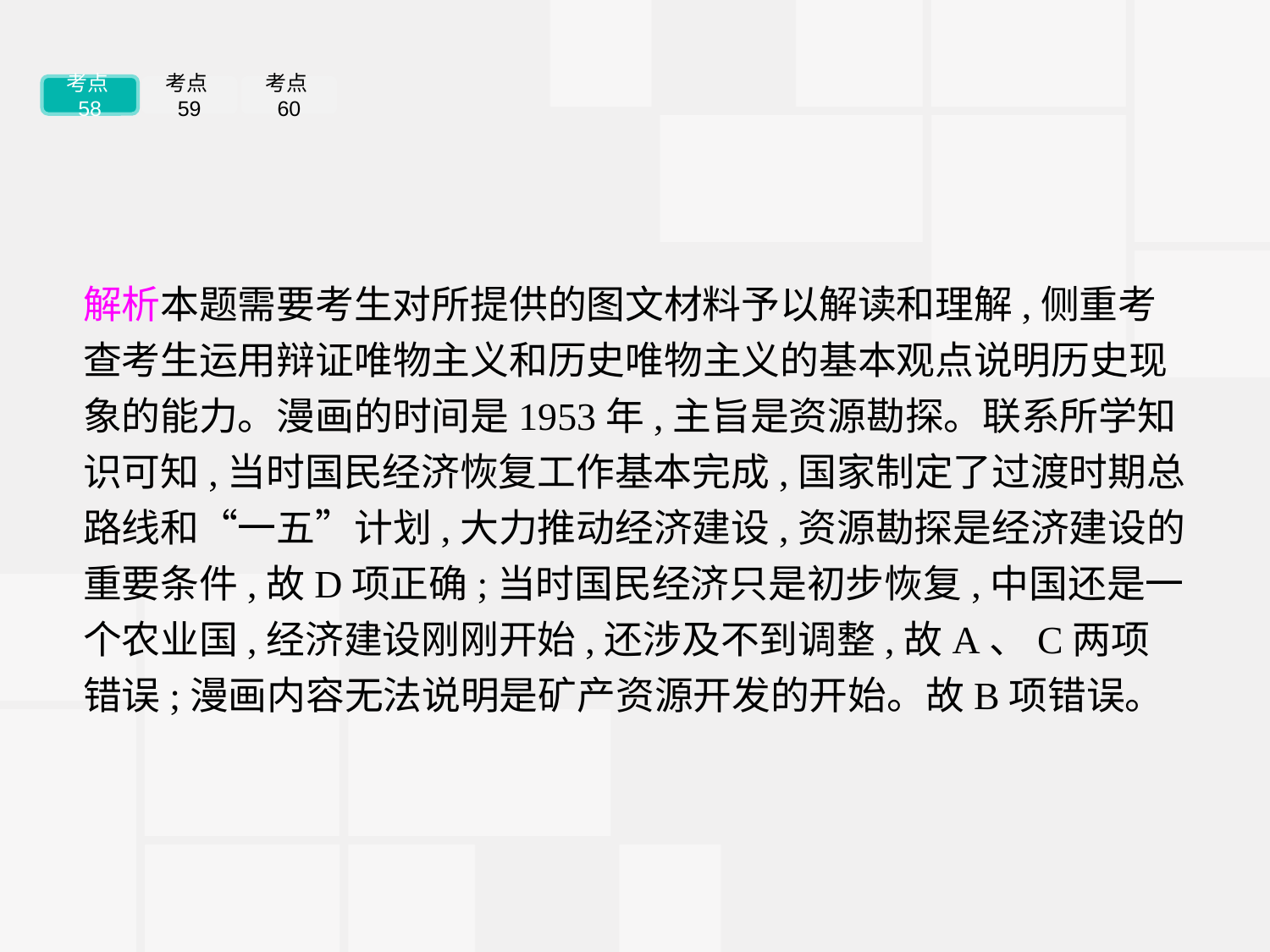

考点58
考点59
考点60
解析本题需要考生对所提供的图文材料予以解读和理解,侧重考查考生运用辩证唯物主义和历史唯物主义的基本观点说明历史现象的能力。漫画的时间是1953年,主旨是资源勘探。联系所学知识可知,当时国民经济恢复工作基本完成,国家制定了过渡时期总路线和“一五”计划,大力推动经济建设,资源勘探是经济建设的重要条件,故D项正确;当时国民经济只是初步恢复,中国还是一个农业国,经济建设刚刚开始,还涉及不到调整,故A、C两项错误;漫画内容无法说明是矿产资源开发的开始。故B项错误。